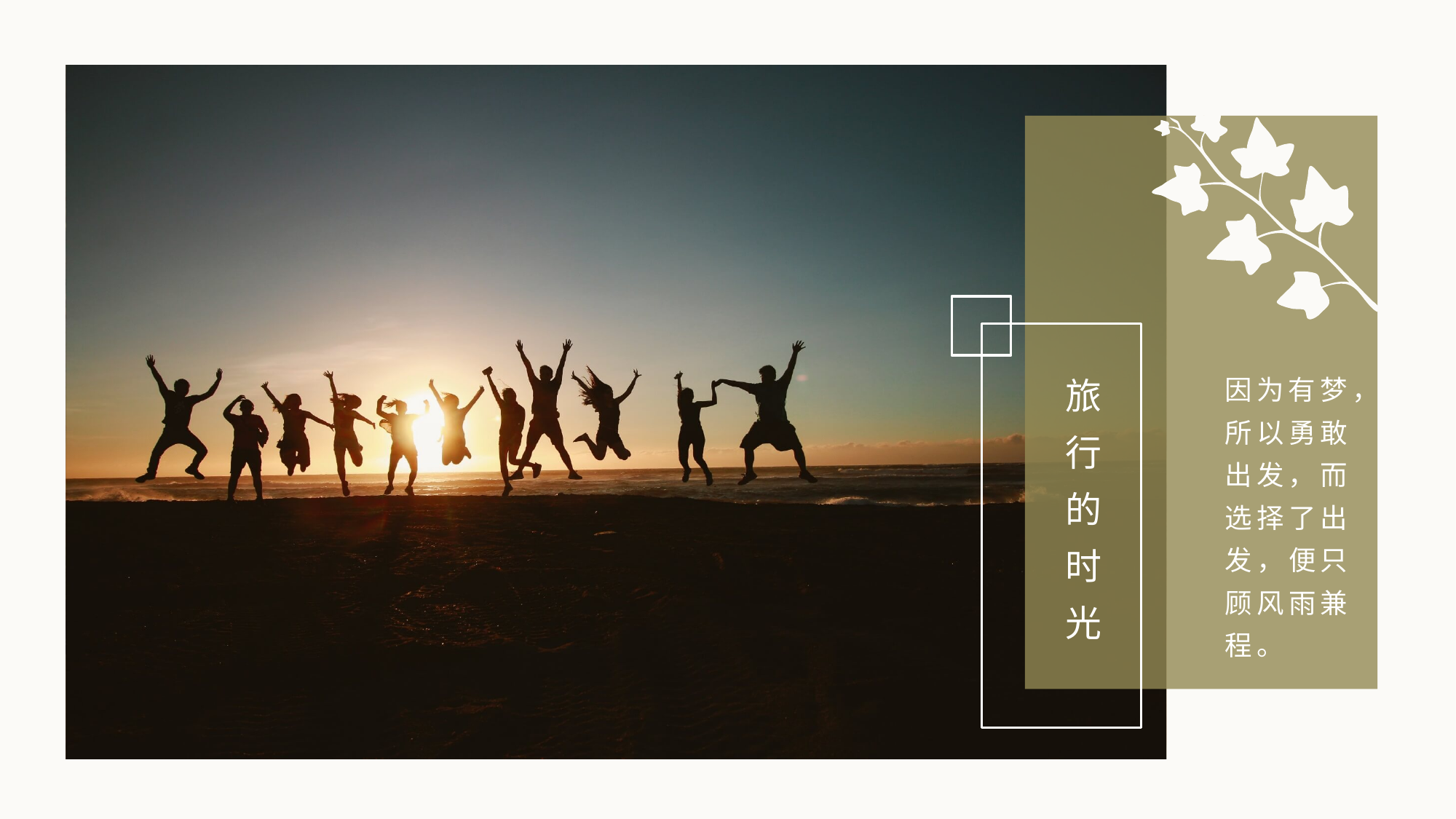

旅
行的
时
光
因为有梦，
所以勇敢出发，而选择了出发，便只顾风雨兼程。
延迟符